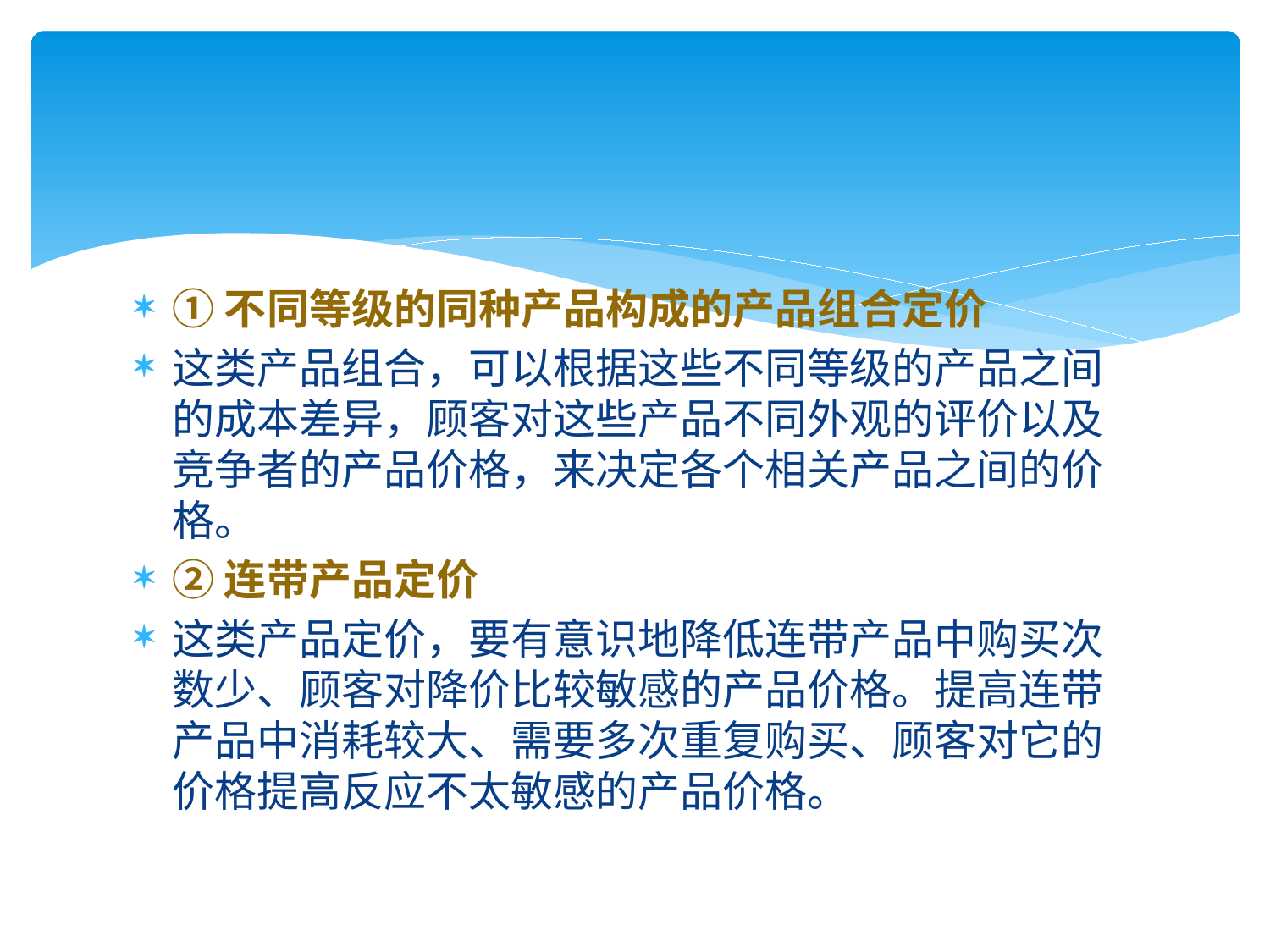

①不同等级的同种产品构成的产品组合定价
这类产品组合，可以根据这些不同等级的产品之间的成本差异，顾客对这些产品不同外观的评价以及竞争者的产品价格，来决定各个相关产品之间的价格。
②连带产品定价
这类产品定价，要有意识地降低连带产品中购买次数少、顾客对降价比较敏感的产品价格。提高连带产品中消耗较大、需要多次重复购买、顾客对它的价格提高反应不太敏感的产品价格。